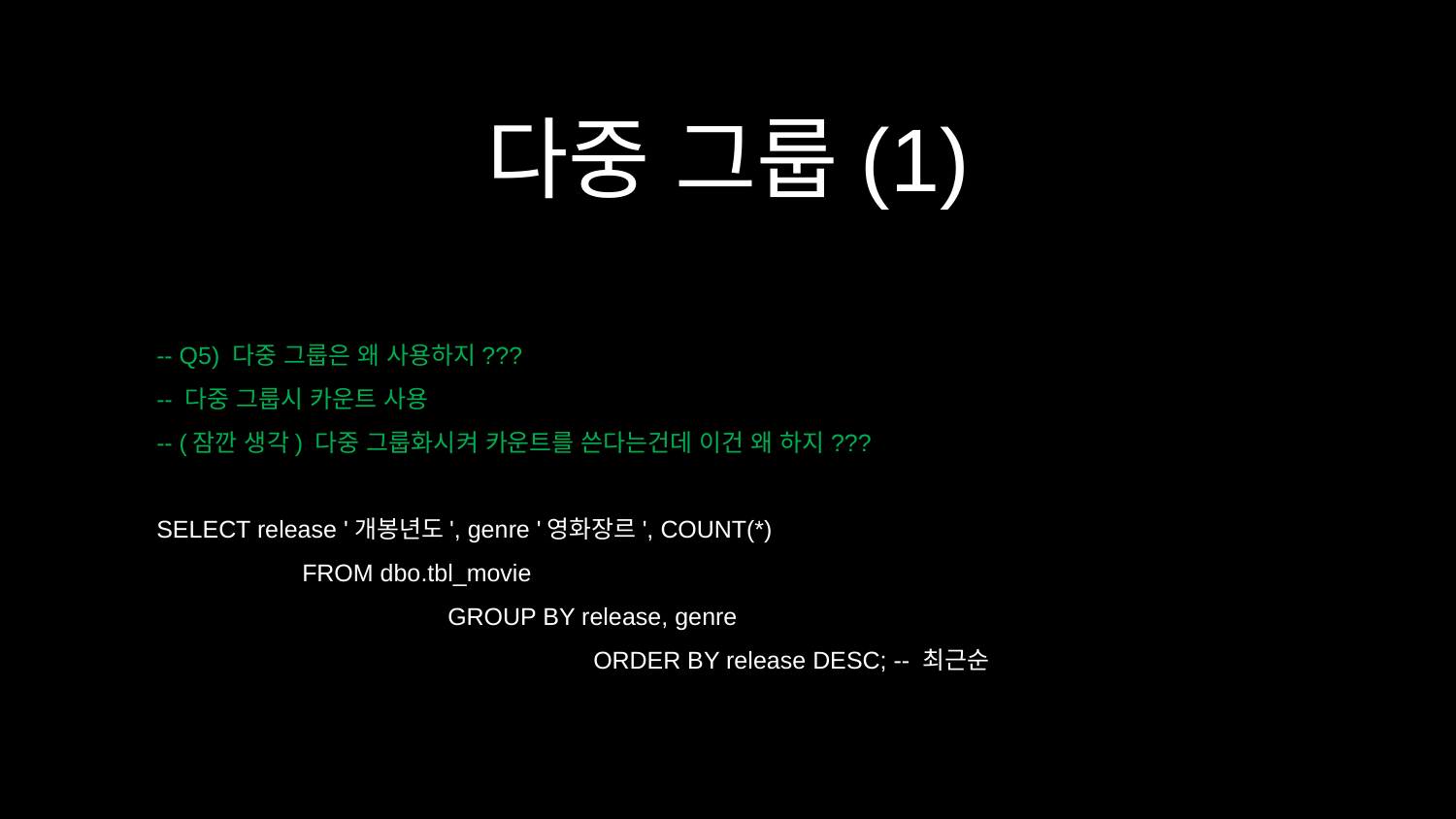

다중 그룹(1)
-- Q5) 다중 그룹은 왜 사용하지???
-- 다중 그룹시 카운트 사용
-- (잠깐 생각) 다중 그룹화시켜 카운트를 쓴다는건데 이건 왜 하지???

SELECT release '개봉년도', genre '영화장르', COUNT(*)
	FROM dbo.tbl_movie
		GROUP BY release, genre
			ORDER BY release DESC; -- 최근순